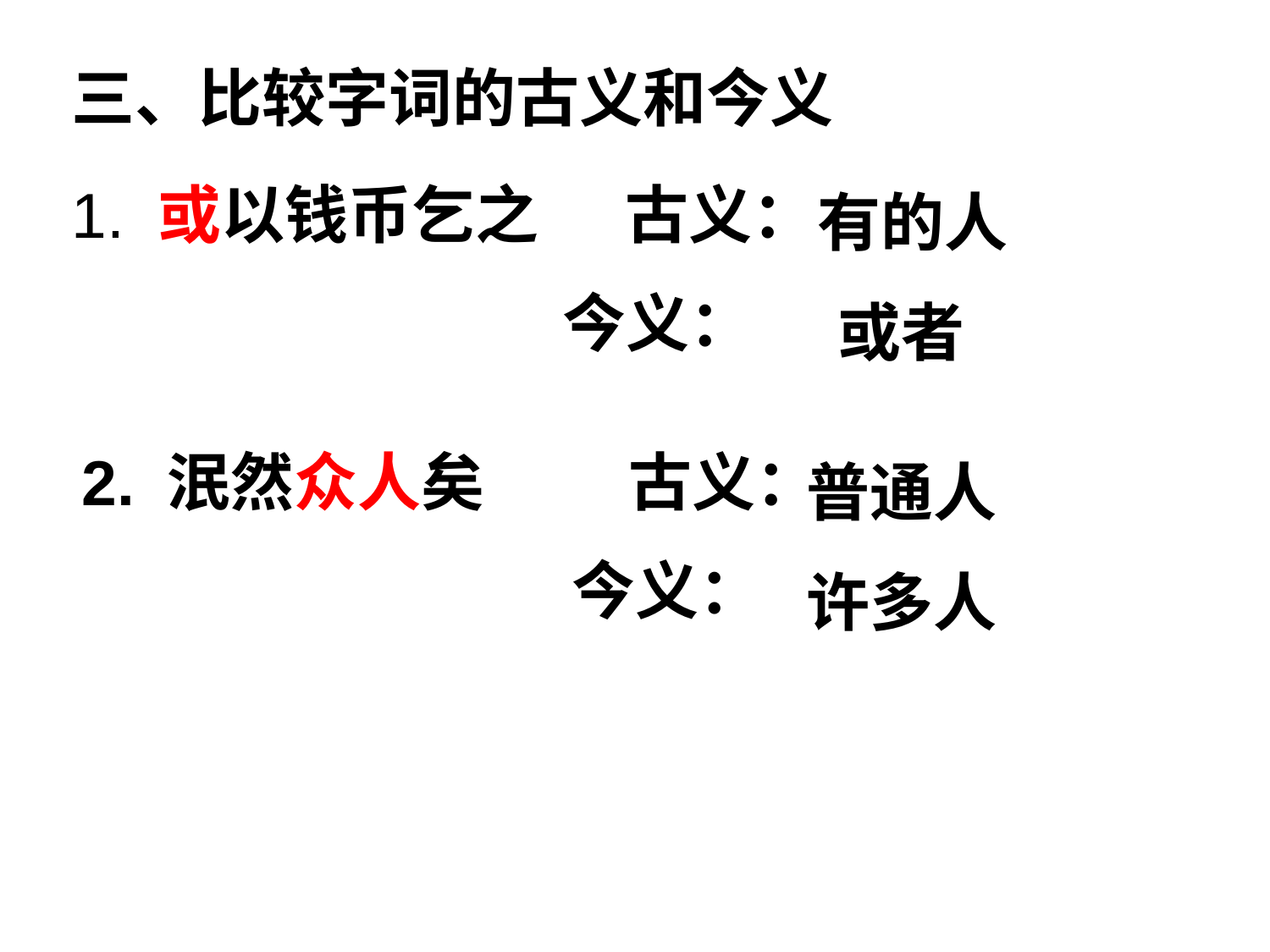

三、比较字词的古义和今义
1. 或以钱币乞之      古义：
                                 今义：
有的人
或者
2. 泯然众人矣          古义：
                                 今义：
普通人
许多人